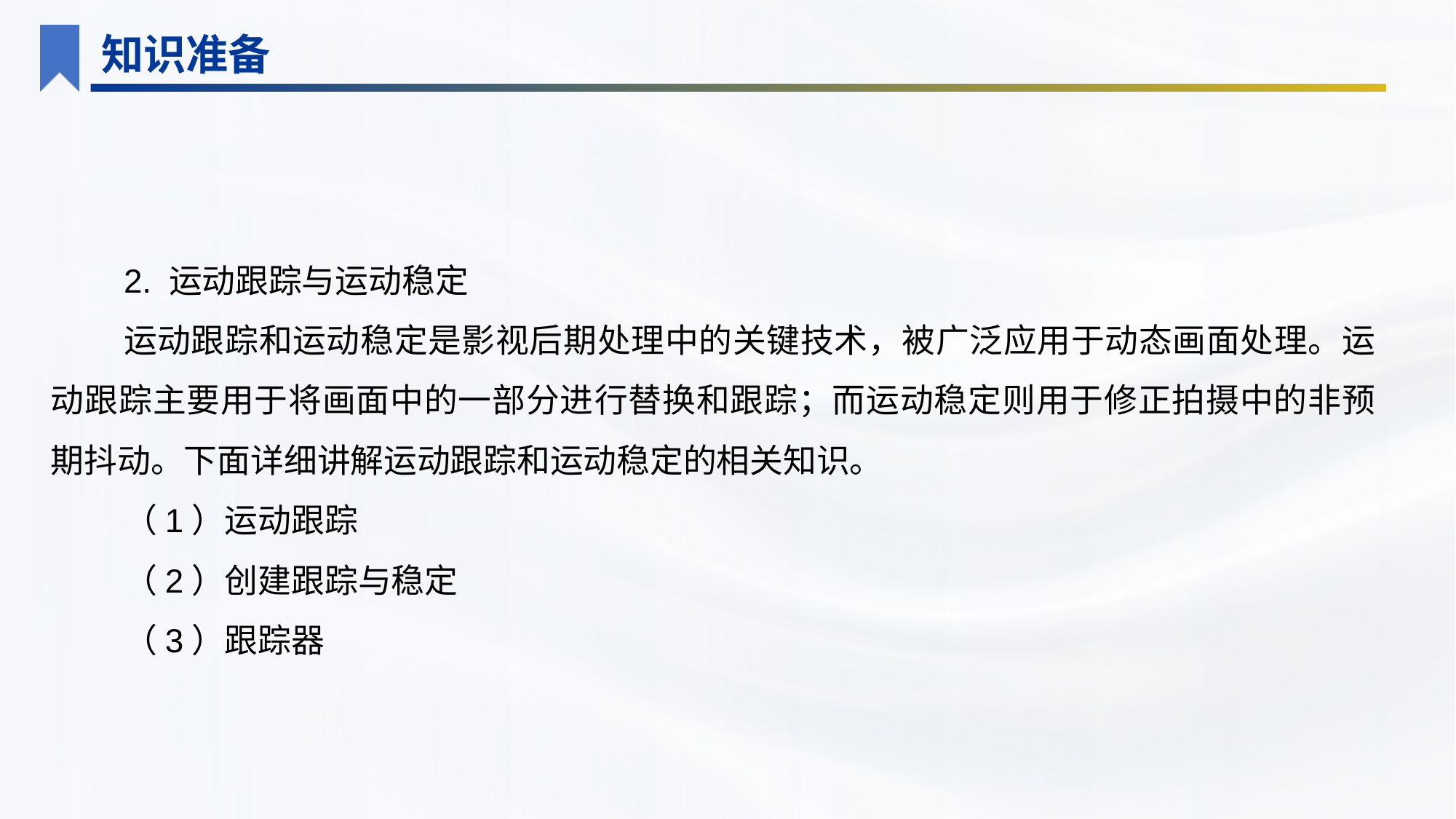

知识准备
2. 运动跟踪与运动稳定
运动跟踪和运动稳定是影视后期处理中的关键技术，被广泛应用于动态画面处理。运动跟踪主要用于将画面中的一部分进行替换和跟踪；而运动稳定则用于修正拍摄中的非预期抖动。下面详细讲解运动跟踪和运动稳定的相关知识。
（1）运动跟踪
（2）创建跟踪与稳定
（3）跟踪器